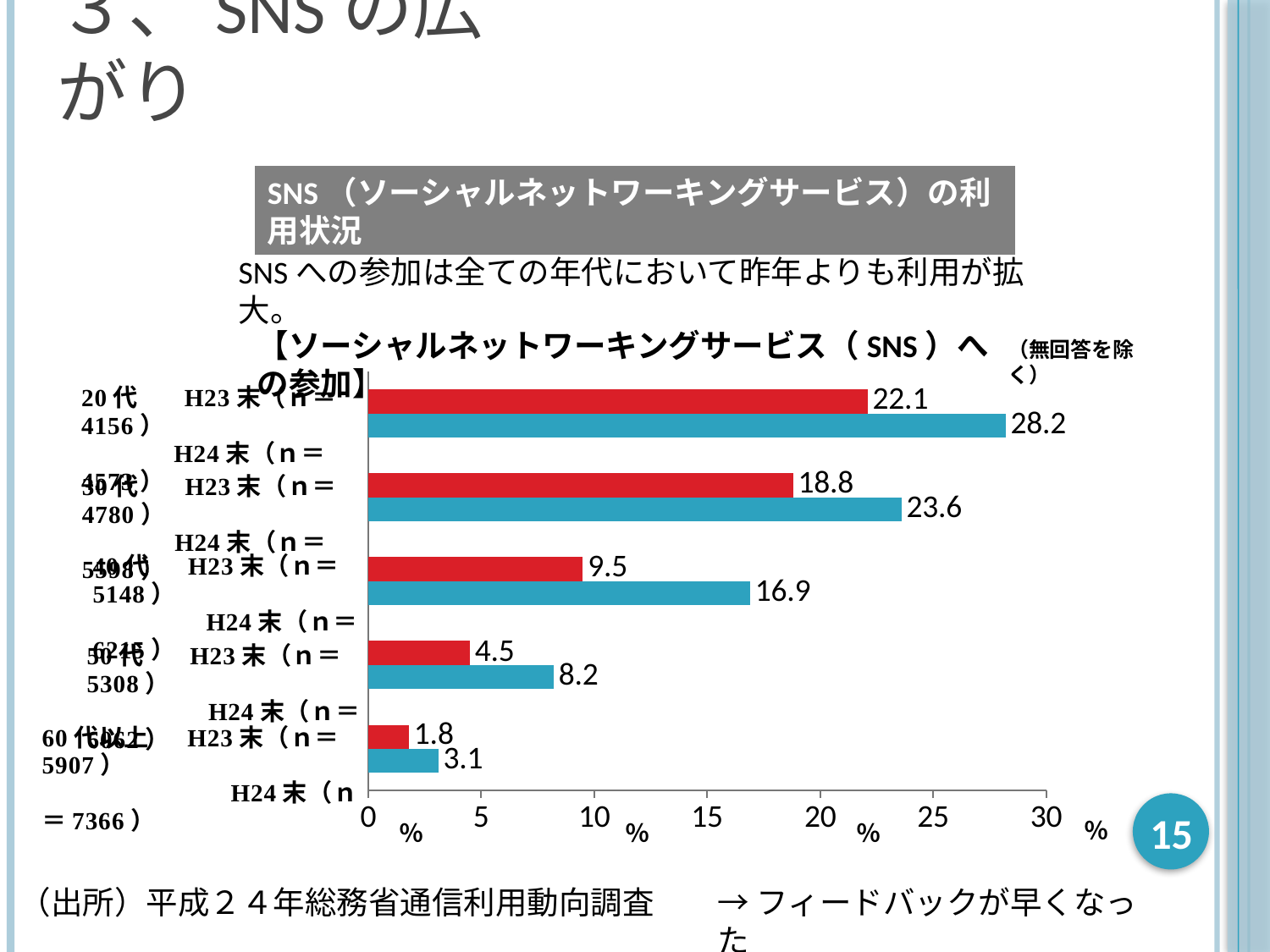

# ３、SNSの広がり
SNS（ソーシャルネットワーキングサービス）の利用状況
SNSへの参加は全ての年代において昨年よりも利用が拡大。
【ソーシャルネットワーキングサービス（SNS）への参加】
（無回答を除く）

### Chart

| Category | 系列 2 | 系列 12 |
|---|---|---|
| 60代以上　H23末（ｎ＝5907）    H24末（ｎ＝7366） | 3.1 | 1.8 |
| 50代　H23末（ｎ＝5308）    H24末（ｎ＝6062） | 8.2 | 4.5 |
| ４0代　H23末（ｎ＝5148）    H24末（ｎ＝6215） | 16.9 | 9.5 |
| 30代　H23末（ｎ＝4780）    H24末（ｎ＝5598） | 23.6 | 18.8 |
| 20代　H23末（ｎ＝4156）    H24末（ｎ＝4573） | 28.2 | 22.1 |
15
％
％
％
％
→フィードバックが早くなった
（出所）平成２４年総務省通信利用動向調査